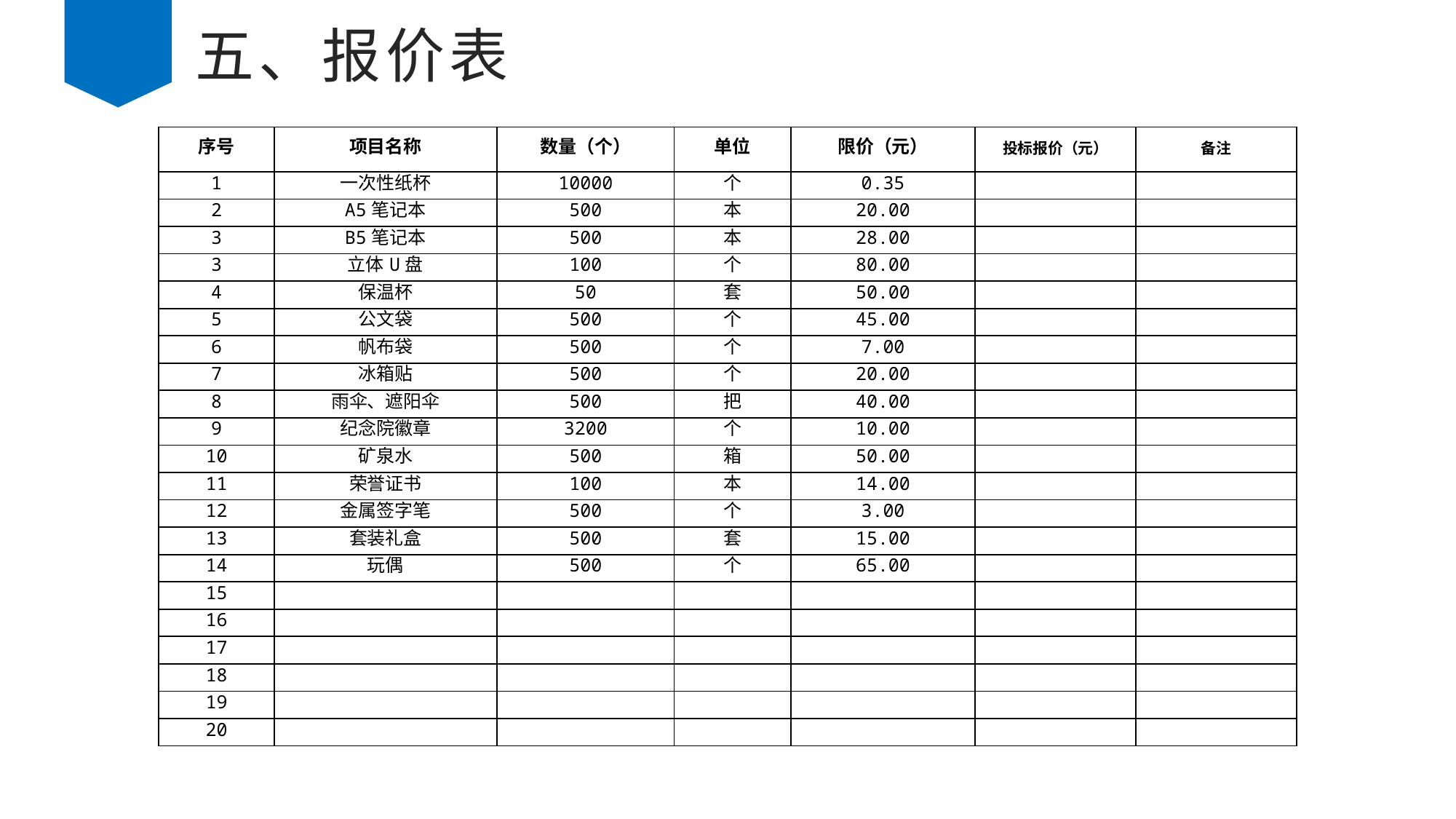

# 五、报价表
| 序号 | 项目名称 | 数量（个） | 单位 | 限价（元） | 投标报价（元） | 备注 |
| --- | --- | --- | --- | --- | --- | --- |
| 1 | 一次性纸杯 | 10000 | 个 | 0.35 |  |  |
| 2 | A5笔记本 | 500 | 本 | 20.00 |  |  |
| 3 | B5笔记本 | 500 | 本 | 28.00 |  |  |
| 3 | 立体U盘 | 100 | 个 | 80.00 |  |  |
| 4 | 保温杯 | 50 | 套 | 50.00 |  |  |
| 5 | 公文袋 | 500 | 个 | 45.00 |  |  |
| 6 | 帆布袋 | 500 | 个 | 7.00 |  |  |
| 7 | 冰箱贴 | 500 | 个 | 20.00 |  |  |
| 8 | 雨伞、遮阳伞 | 500 | 把 | 40.00 |  |  |
| 9 | 纪念院徽章 | 3200 | 个 | 10.00 |  |  |
| 10 | 矿泉水 | 500 | 箱 | 50.00 |  |  |
| 11 | 荣誉证书 | 100 | 本 | 14.00 |  |  |
| 12 | 金属签字笔 | 500 | 个 | 3.00 |  |  |
| 13 | 套装礼盒 | 500 | 套 | 15.00 |  |  |
| 14 | 玩偶 | 500 | 个 | 65.00 |  |  |
| 15 |  |  |  |  |  |  |
| 16 |  |  |  |  |  |  |
| 17 |  |  |  |  |  |  |
| 18 |  |  |  |  |  |  |
| 19 |  |  |  |  |  |  |
| 20 |  |  |  |  |  |  |